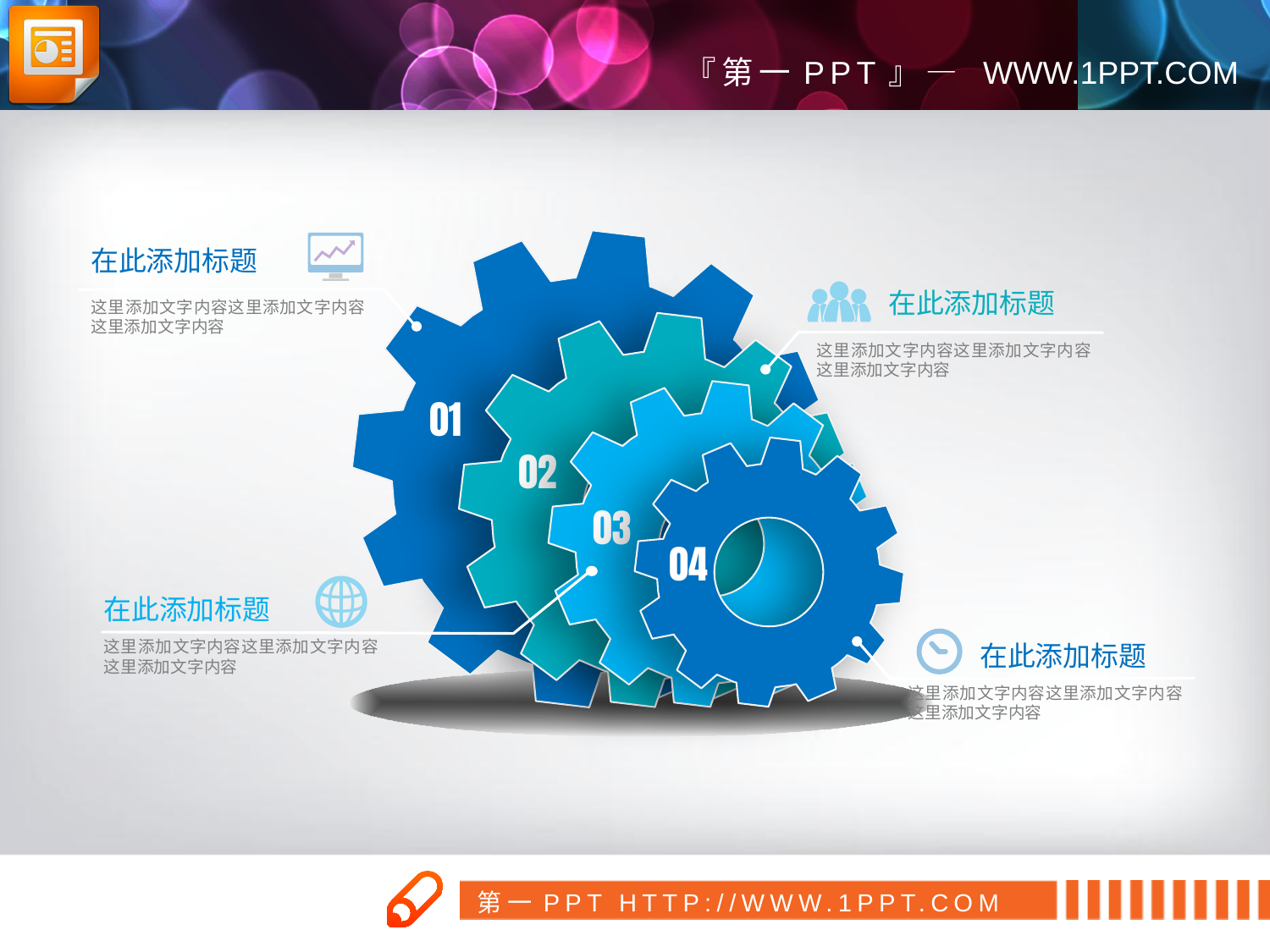

在此添加标题

在此添加标题

这里添加文字内容这里添加文字内容这里添加文字内容

这里添加文字内容这里添加文字内容这里添加文字内容

01

02
03
04

在此添加标题

这里添加文字内容这里添加文字内容这里添加文字内容

在此添加标题

这里添加文字内容这里添加文字内容这里添加文字内容